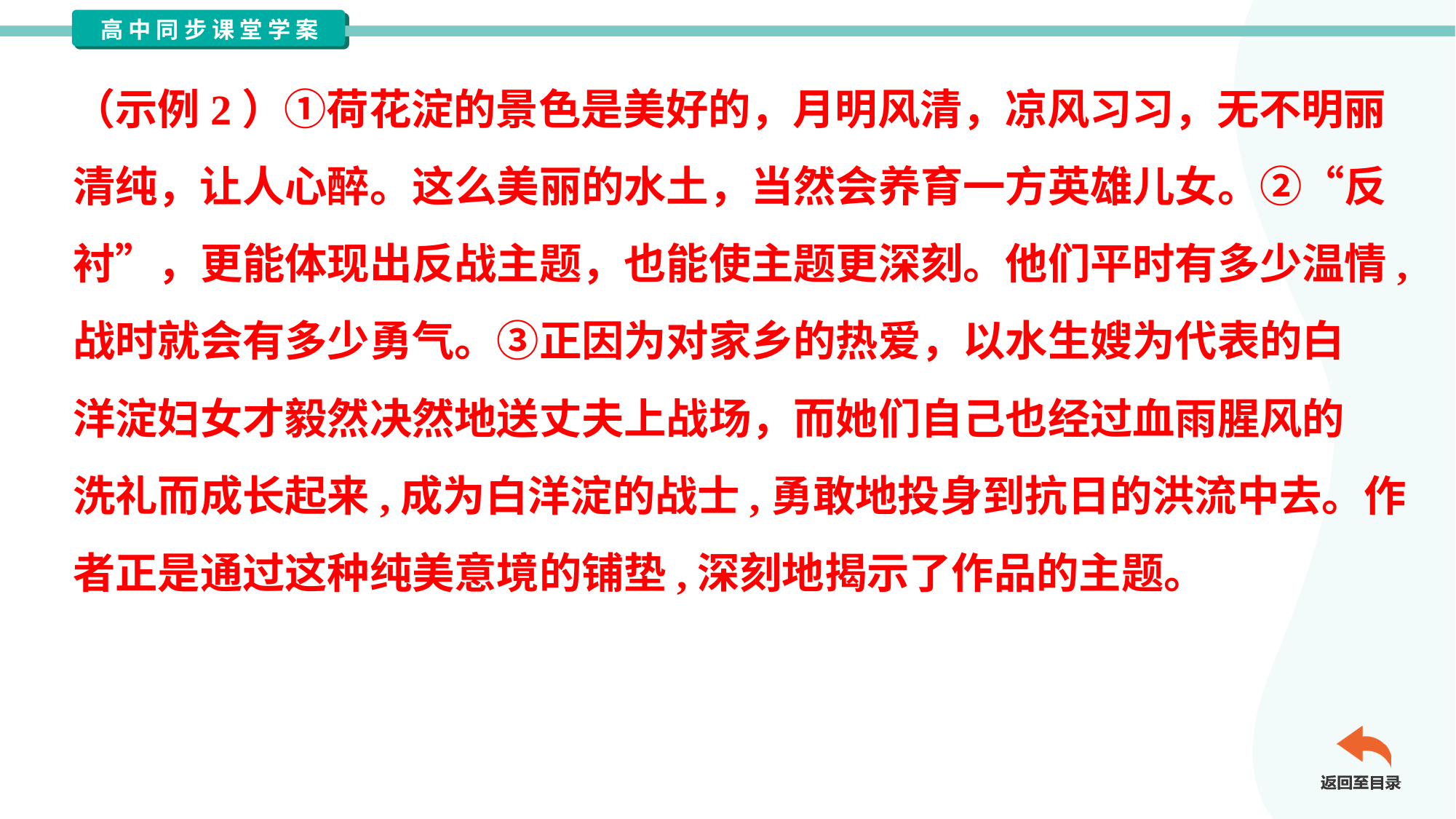

（示例2）①荷花淀的景色是美好的，月明风清，凉风习习，无不明丽
清纯，让人心醉。这么美丽的水土，当然会养育一方英雄儿女。②“反
衬”，更能体现出反战主题，也能使主题更深刻。他们平时有多少温情,
战时就会有多少勇气。③正因为对家乡的热爱，以水生嫂为代表的白
洋淀妇女才毅然决然地送丈夫上战场，而她们自己也经过血雨腥风的
洗礼而成长起来,成为白洋淀的战士,勇敢地投身到抗日的洪流中去。作
者正是通过这种纯美意境的铺垫,深刻地揭示了作品的主题。